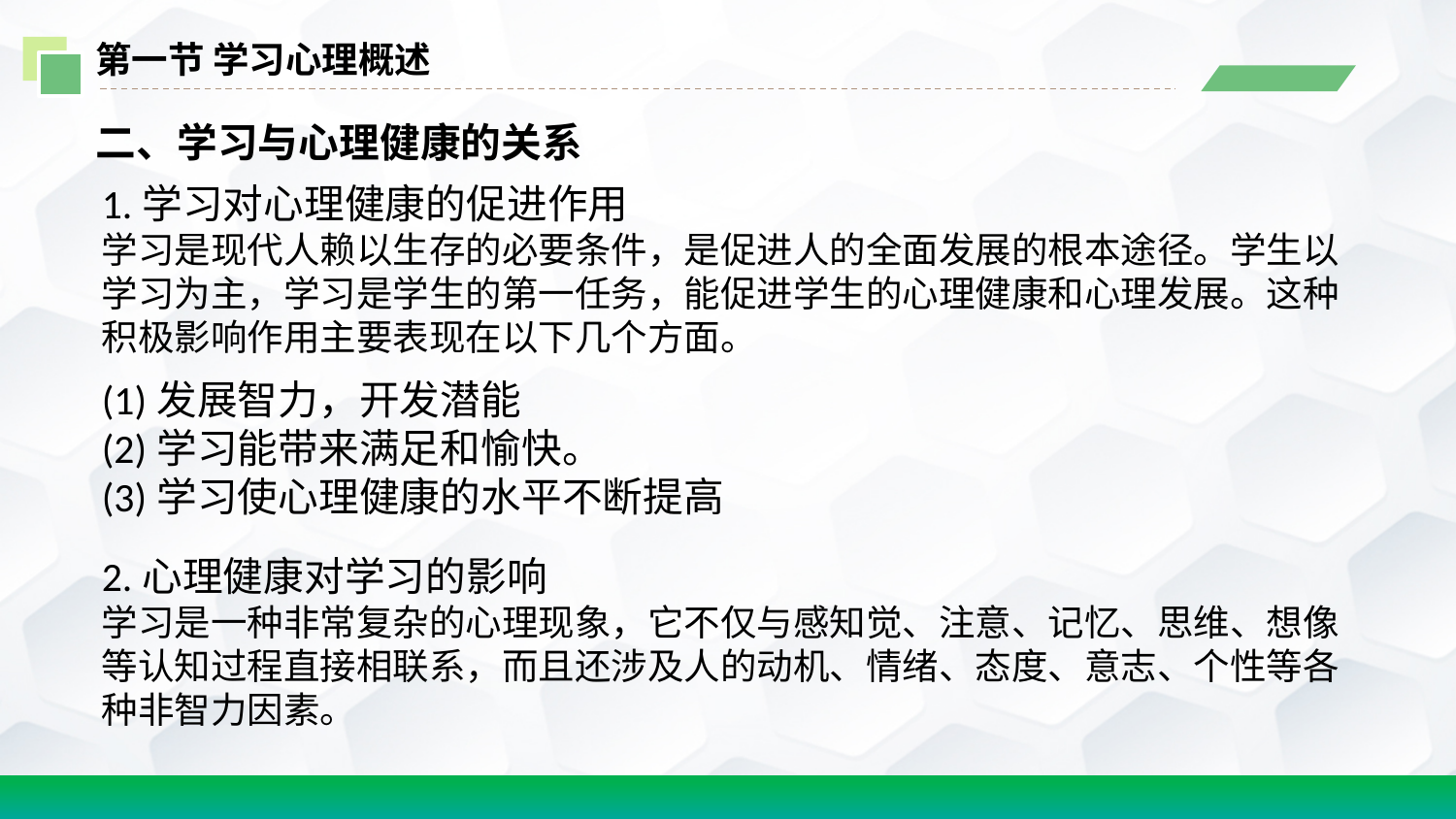

第一节 学习心理概述
二、学习与心理健康的关系
1.学习对心理健康的促进作用
学习是现代人赖以生存的必要条件，是促进人的全面发展的根本途径。学生以学习为主，学习是学生的第一任务，能促进学生的心理健康和心理发展。这种积极影响作用主要表现在以下几个方面。
(1)发展智力，开发潜能
(2)学习能带来满足和愉快。
(3)学习使心理健康的水平不断提高
2.心理健康对学习的影响
学习是一种非常复杂的心理现象，它不仅与感知觉、注意、记忆、思维、想像等认知过程直接相联系，而且还涉及人的动机、情绪、态度、意志、个性等各种非智力因素。